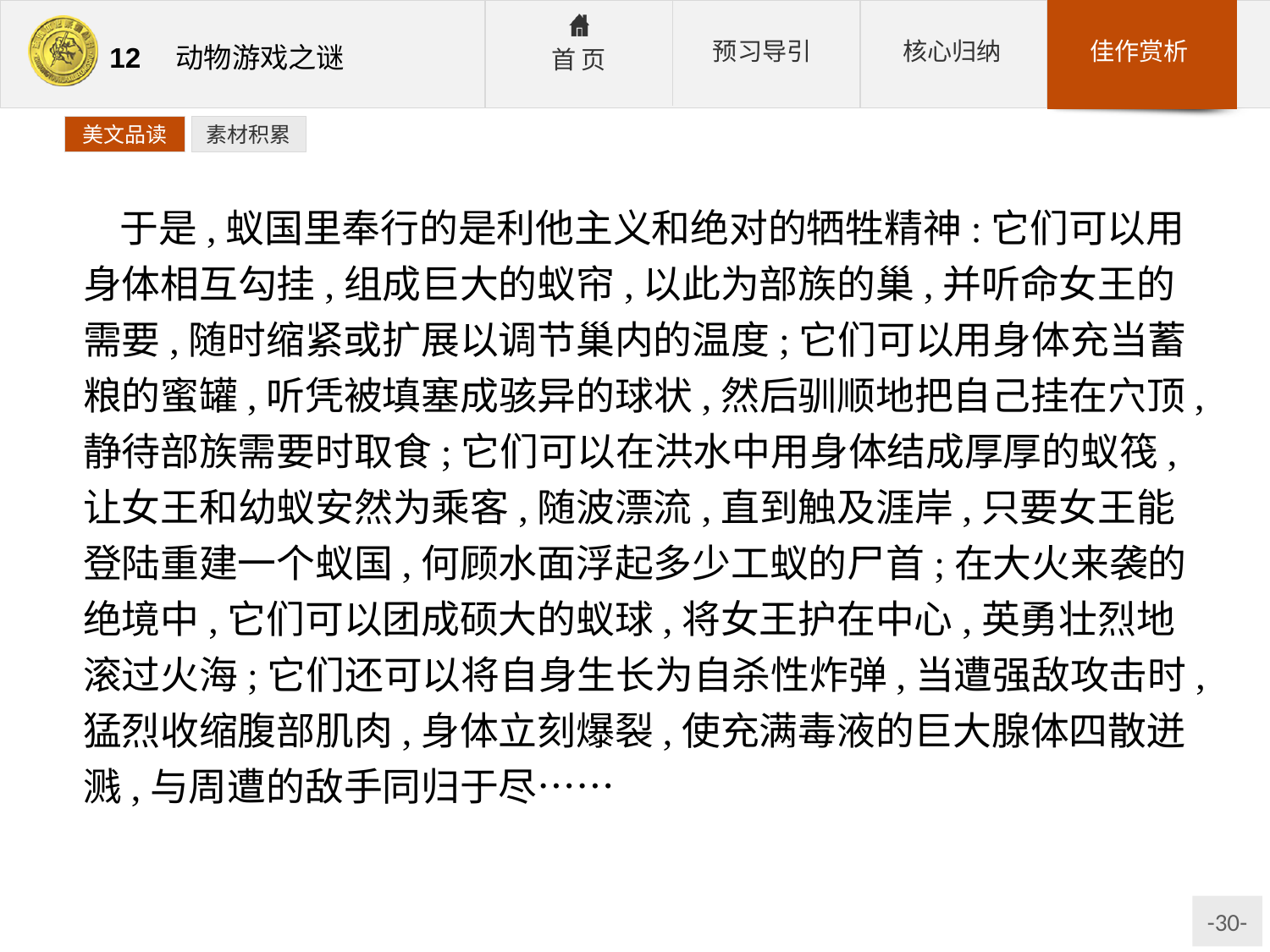

美文品读
素材积累
于是,蚁国里奉行的是利他主义和绝对的牺牲精神:它们可以用身体相互勾挂,组成巨大的蚁帘,以此为部族的巢,并听命女王的需要,随时缩紧或扩展以调节巢内的温度;它们可以用身体充当蓄粮的蜜罐,听凭被填塞成骇异的球状,然后驯顺地把自己挂在穴顶,静待部族需要时取食;它们可以在洪水中用身体结成厚厚的蚁筏,让女王和幼蚁安然为乘客,随波漂流,直到触及涯岸,只要女王能登陆重建一个蚁国,何顾水面浮起多少工蚁的尸首;在大火来袭的绝境中,它们可以团成硕大的蚁球,将女王护在中心,英勇壮烈地滚过火海;它们还可以将自身生长为自杀性炸弹,当遭强敌攻击时,猛烈收缩腹部肌肉,身体立刻爆裂,使充满毒液的巨大腺体四散迸溅,与周遭的敌手同归于尽……